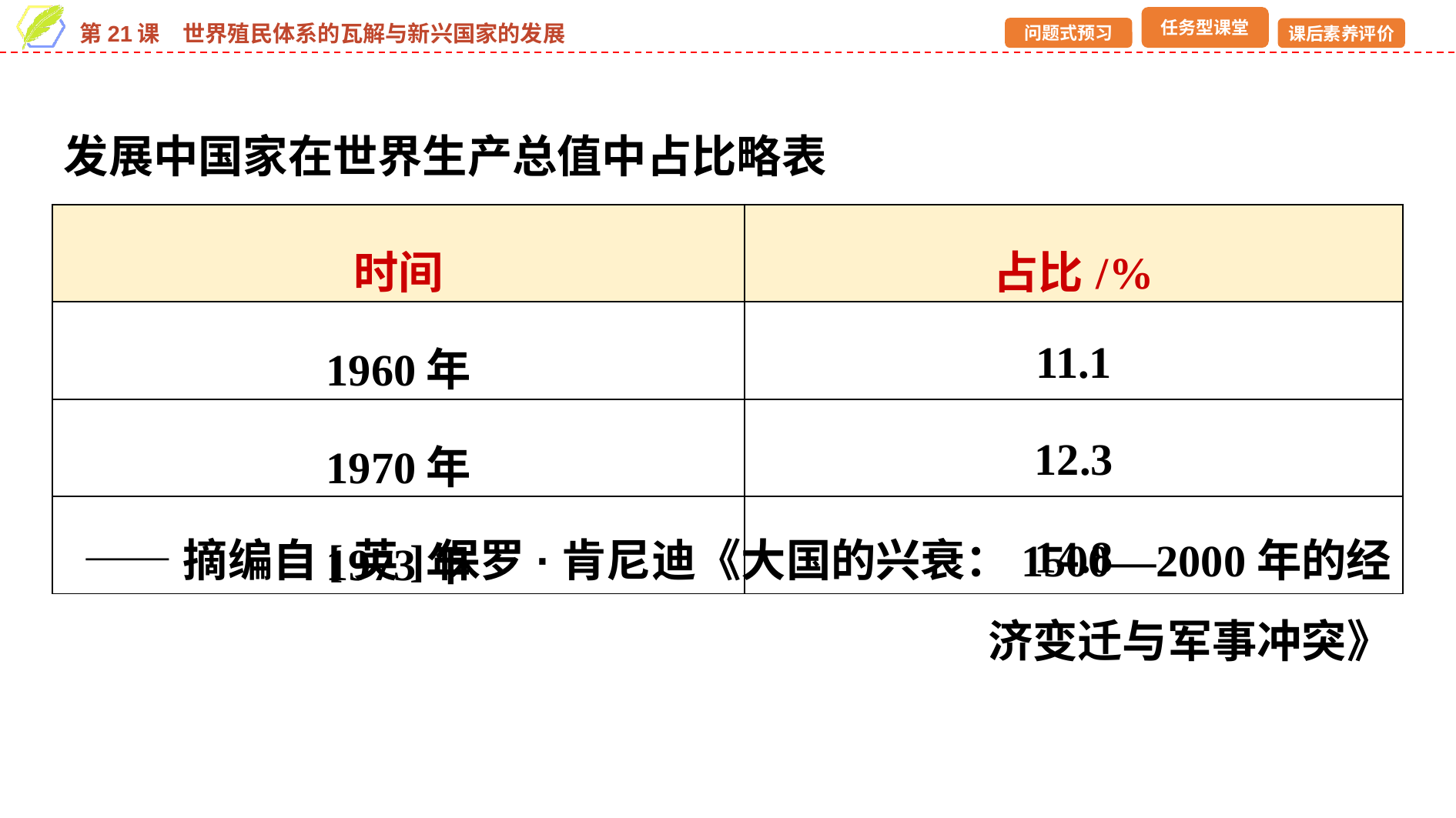

发展中国家在世界生产总值中占比略表

——摘编自[英]保罗·肯尼迪《大国的兴衰：1500—2000年的经济变迁与军事冲突》
| 时间 | 占比/% |
| --- | --- |
| 1960年 | 11.1 |
| 1970年 | 12.3 |
| 1973年 | 14.8 |